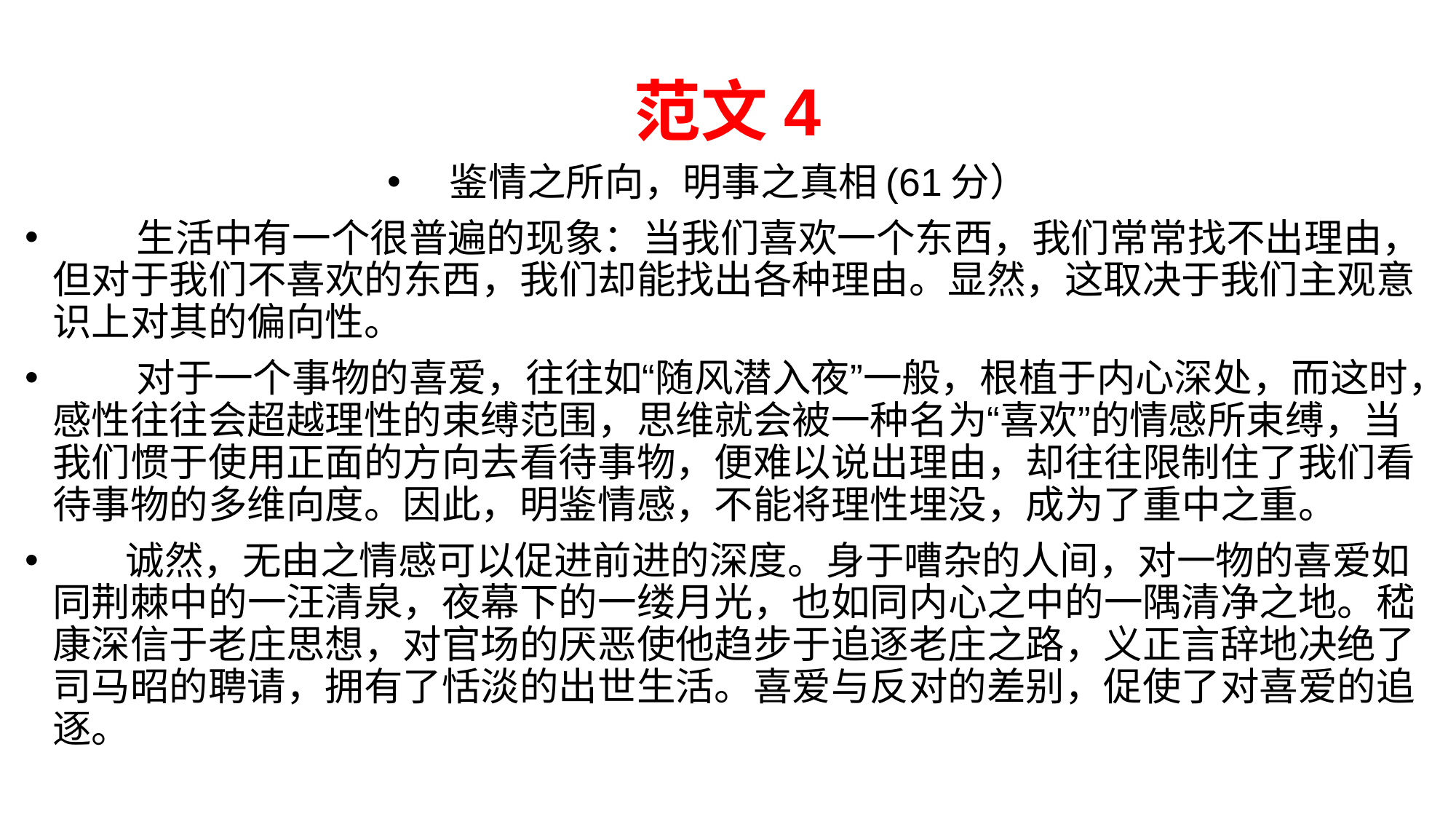

# 范文4
鉴情之所向，明事之真相(61分）
       生活中有一个很普遍的现象：当我们喜欢一个东西，我们常常找不出理由，但对于我们不喜欢的东西，我们却能找出各种理由。显然，这取决于我们主观意识上对其的偏向性。
       对于一个事物的喜爱，往往如“随风潜入夜”一般，根植于内心深处，而这时，感性往往会超越理性的束缚范围，思维就会被一种名为“喜欢”的情感所束缚，当我们惯于使用正面的方向去看待事物，便难以说出理由，却往往限制住了我们看待事物的多维向度。因此，明鉴情感，不能将理性埋没，成为了重中之重。
      诚然，无由之情感可以促进前进的深度。身于嘈杂的人间，对一物的喜爱如同荆棘中的一汪清泉，夜幕下的一缕月光，也如同内心之中的一隅清净之地。嵇康深信于老庄思想，对官场的厌恶使他趋步于追逐老庄之路，义正言辞地决绝了司马昭的聘请，拥有了恬淡的出世生活。喜爱与反对的差别，促使了对喜爱的追逐。